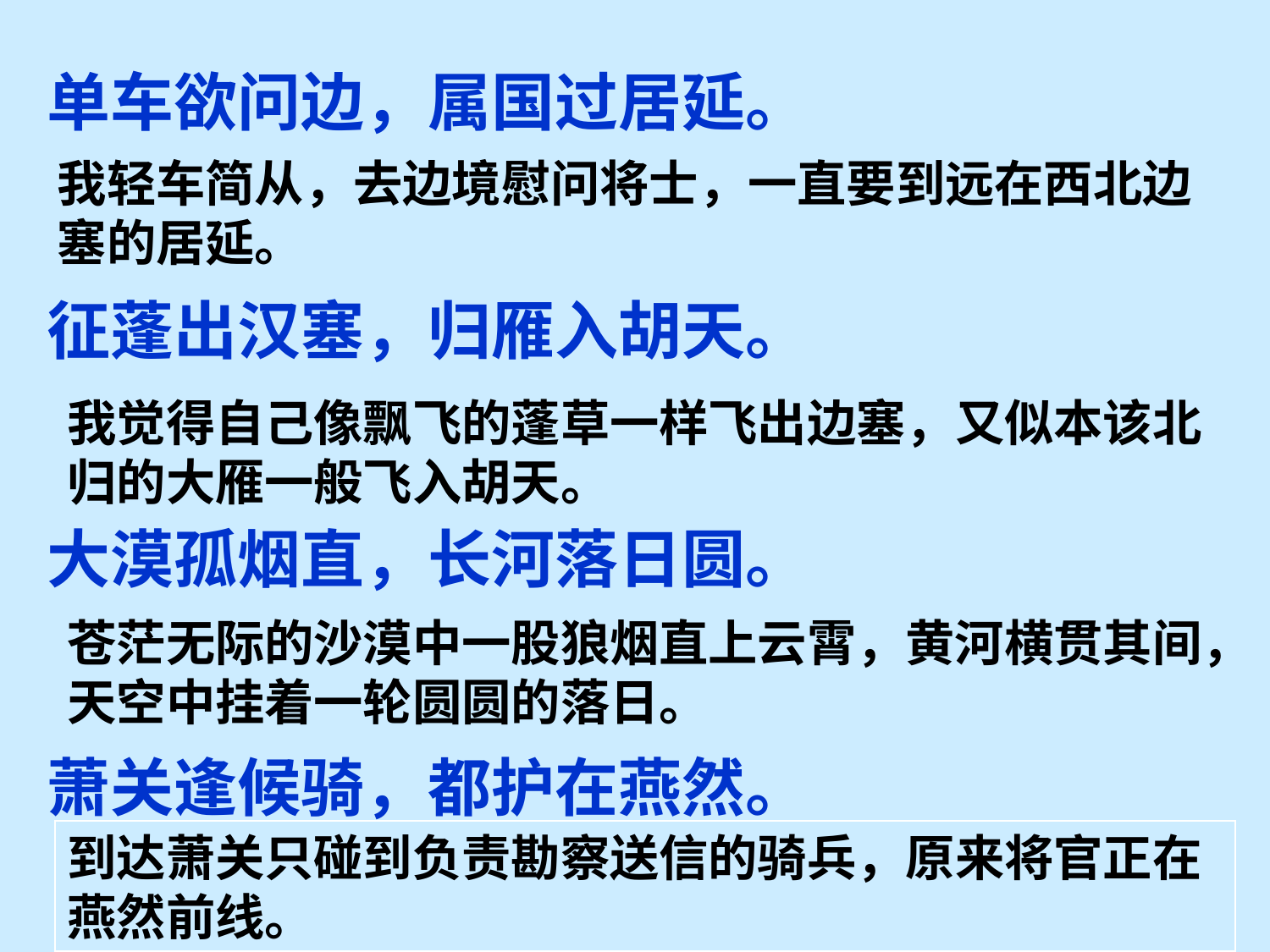

单车欲问边，属国过居延。

征蓬出汉塞，归雁入胡天。

大漠孤烟直，长河落日圆。

萧关逢候骑，都护在燕然。
我轻车简从，去边境慰问将士，一直要到远在西北边塞的居延。
我觉得自己像飘飞的蓬草一样飞出边塞，又似本该北归的大雁一般飞入胡天。
苍茫无际的沙漠中一股狼烟直上云霄，黄河横贯其间，天空中挂着一轮圆圆的落日。
到达萧关只碰到负责勘察送信的骑兵，原来将官正在燕然前线。